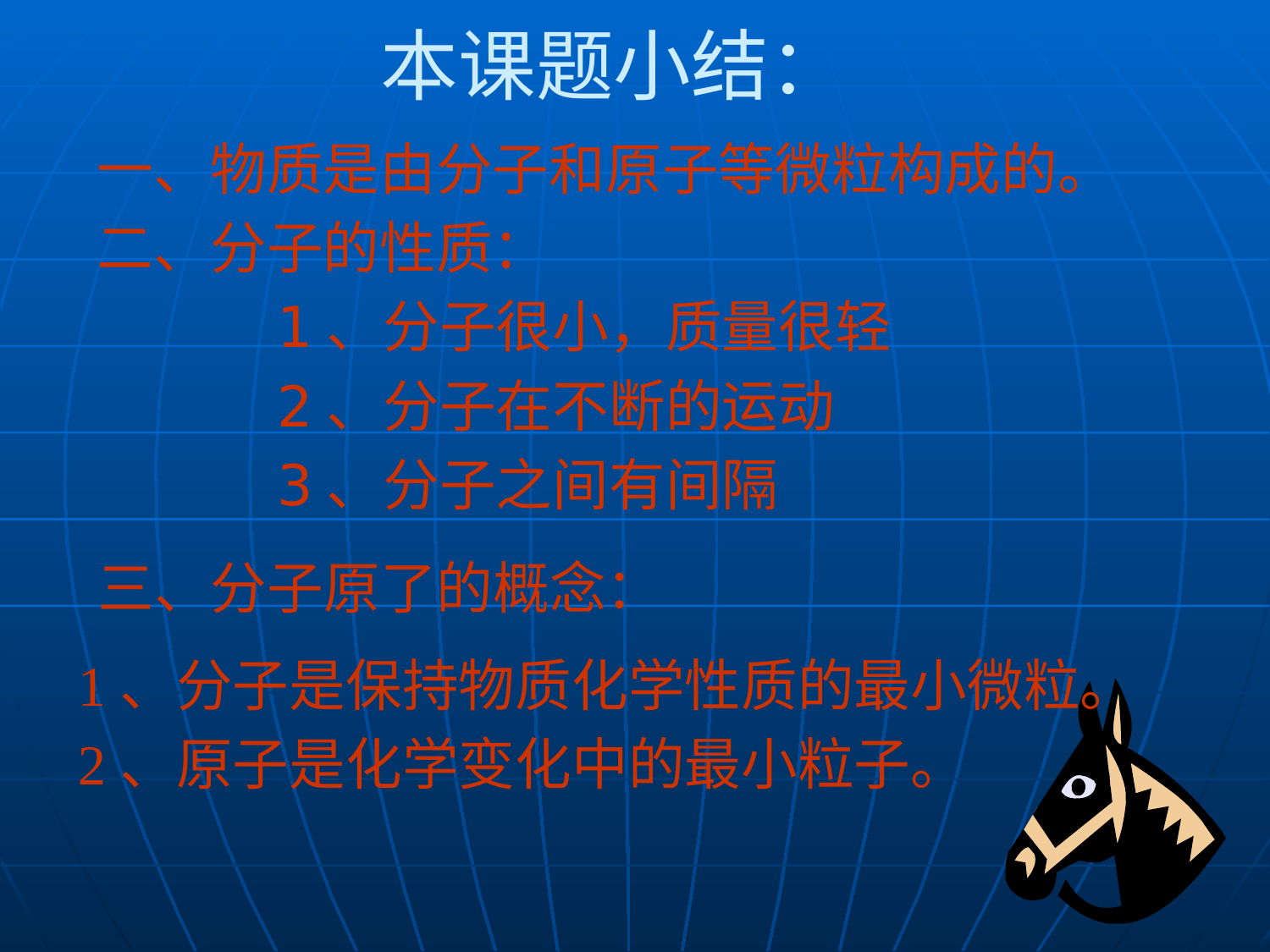

# 本课题小结：
一、物质是由分子和原子等微粒构成的。
二、分子的性质：
          1、分子很小，质量很轻
          2、分子在不断的运动
          3、分子之间有间隔
三、分子原了的概念：
1、分子是保持物质化学性质的最小微粒。
2、原子是化学变化中的最小粒子。